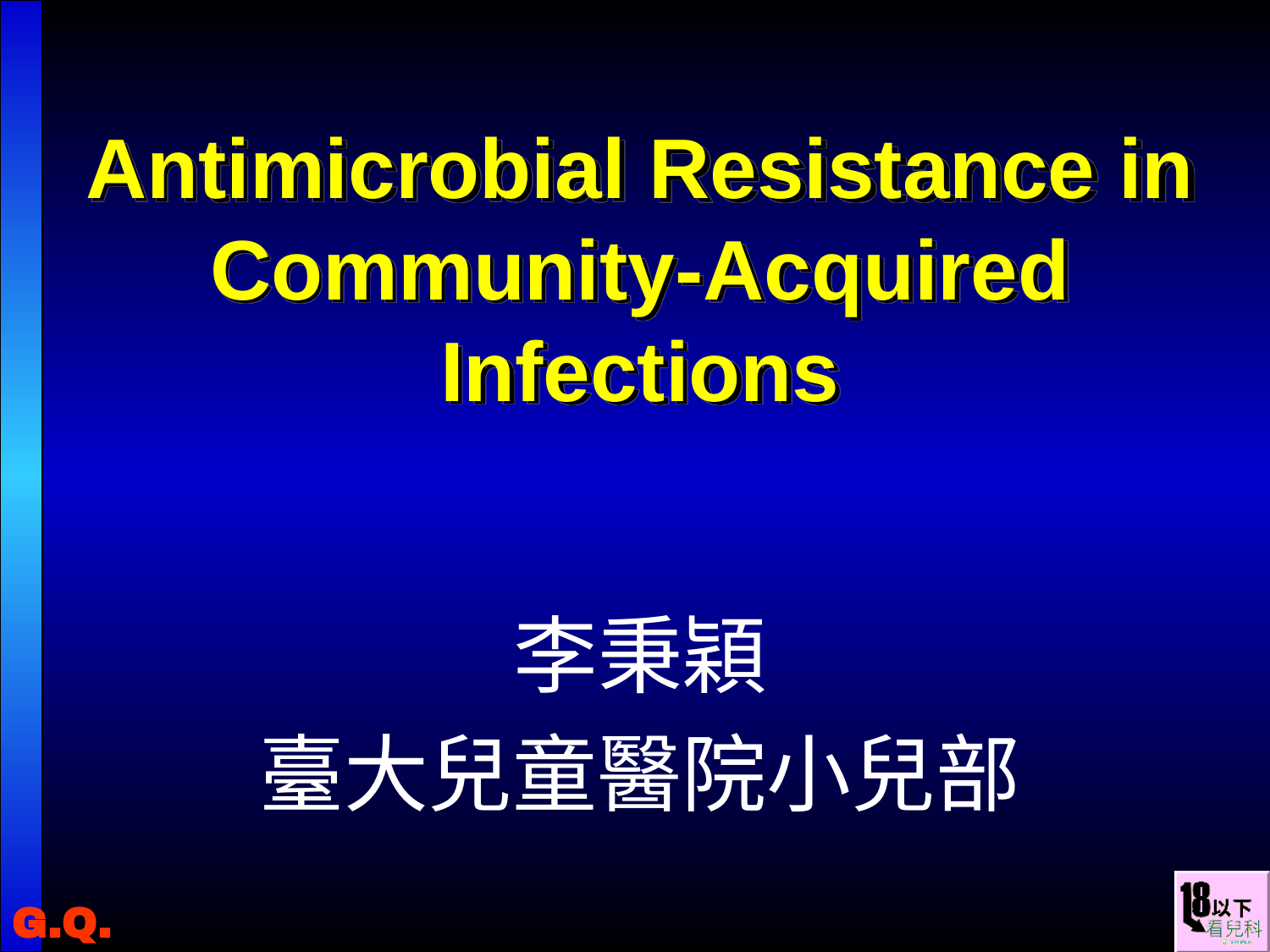

# Antimicrobial Resistance in Community-Acquired Infections
李秉穎
臺大兒童醫院小兒部